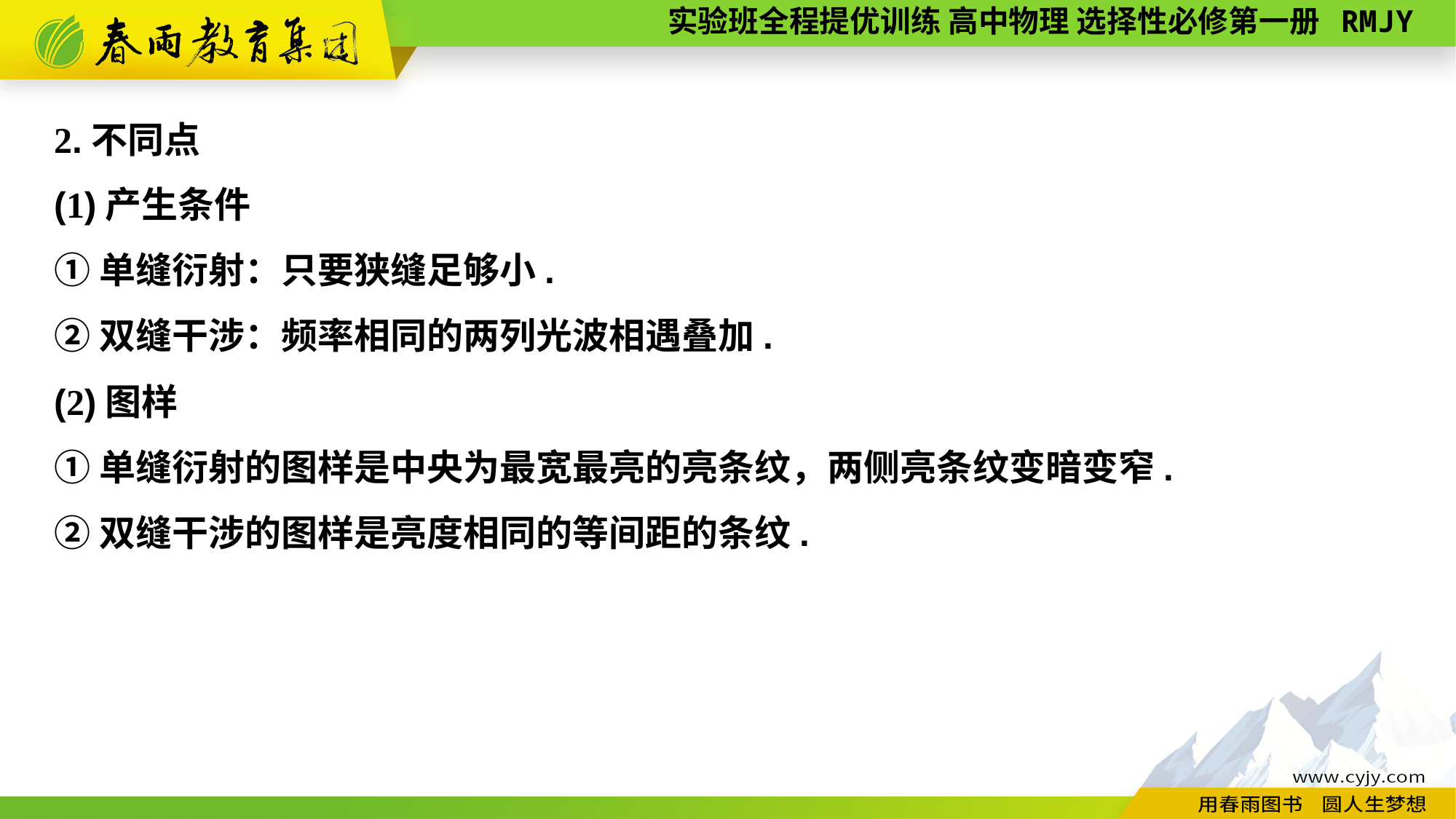

2.不同点
(1)产生条件
①单缝衍射：只要狭缝足够小.
②双缝干涉：频率相同的两列光波相遇叠加.
(2)图样
①单缝衍射的图样是中央为最宽最亮的亮条纹，两侧亮条纹变暗变窄.
②双缝干涉的图样是亮度相同的等间距的条纹.